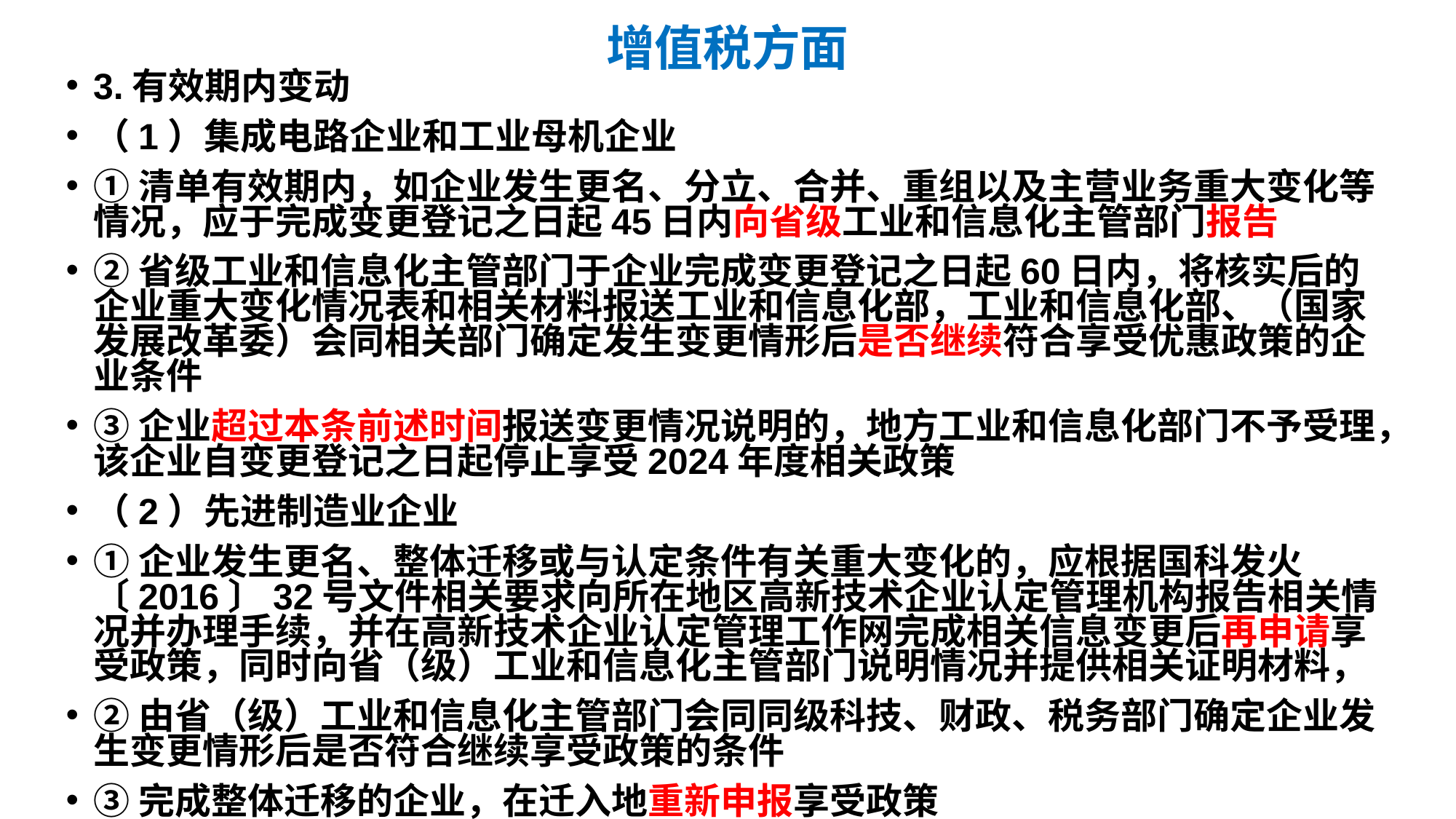

# 增值税方面
3.有效期内变动
（1）集成电路企业和工业母机企业
①清单有效期内，如企业发生更名、分立、合并、重组以及主营业务重大变化等情况，应于完成变更登记之日起45日内向省级工业和信息化主管部门报告
②省级工业和信息化主管部门于企业完成变更登记之日起60日内，将核实后的企业重大变化情况表和相关材料报送工业和信息化部，工业和信息化部、（国家发展改革委）会同相关部门确定发生变更情形后是否继续符合享受优惠政策的企业条件
③企业超过本条前述时间报送变更情况说明的，地方工业和信息化部门不予受理，该企业自变更登记之日起停止享受2024年度相关政策
（2）先进制造业企业
①企业发生更名、整体迁移或与认定条件有关重大变化的，应根据国科发火〔2016〕32号文件相关要求向所在地区高新技术企业认定管理机构报告相关情况并办理手续，并在高新技术企业认定管理工作网完成相关信息变更后再申请享受政策，同时向省（级）工业和信息化主管部门说明情况并提供相关证明材料，
②由省（级）工业和信息化主管部门会同同级科技、财政、税务部门确定企业发生变更情形后是否符合继续享受政策的条件
③完成整体迁移的企业，在迁入地重新申报享受政策